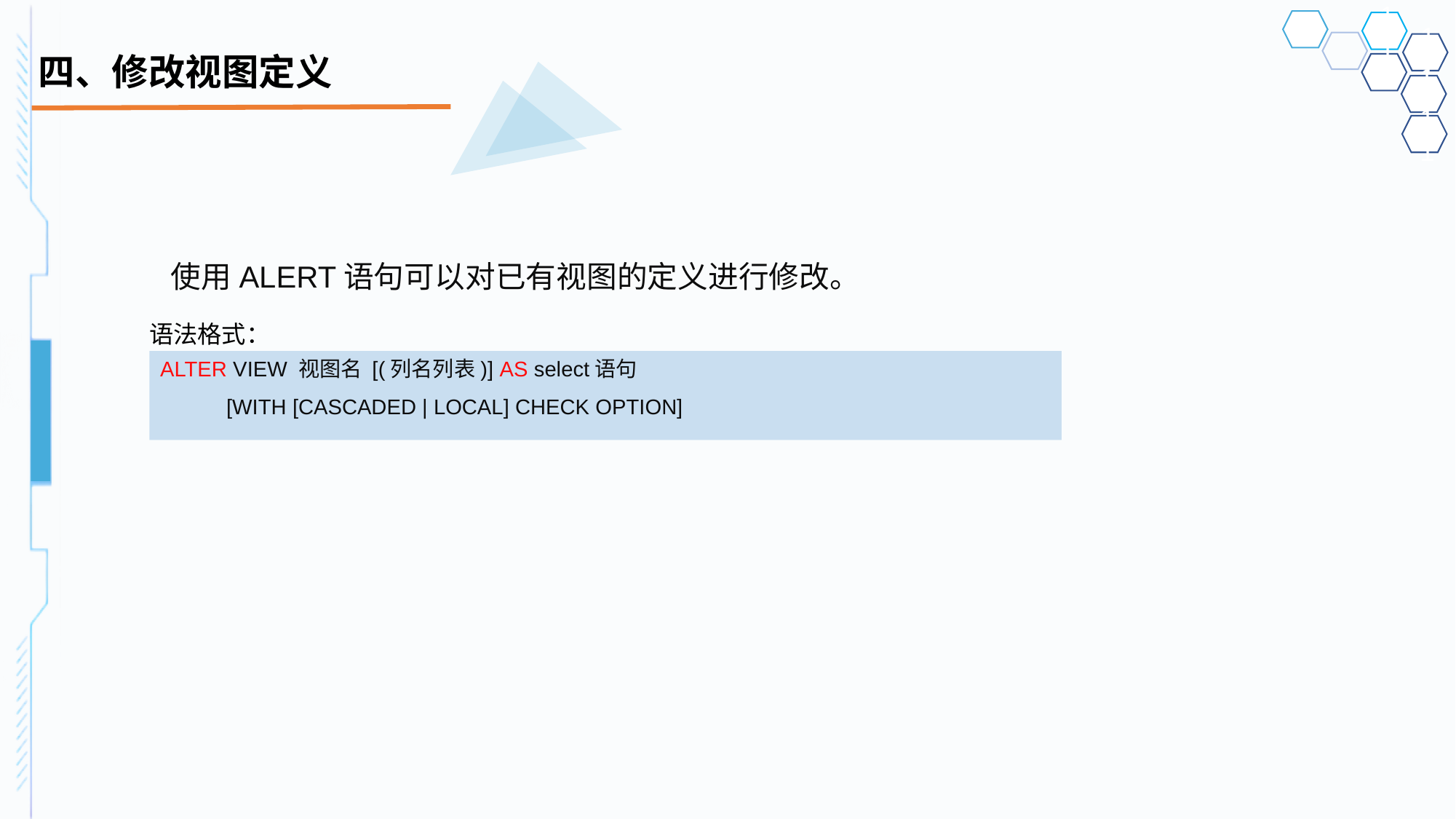

# 四、修改视图定义

使用ALERT语句可以对已有视图的定义进行修改。

语法格式：
ALTER VIEW 视图名 [(列名列表)] AS select语句
           [WITH [CASCADED | LOCAL] CHECK OPTION]